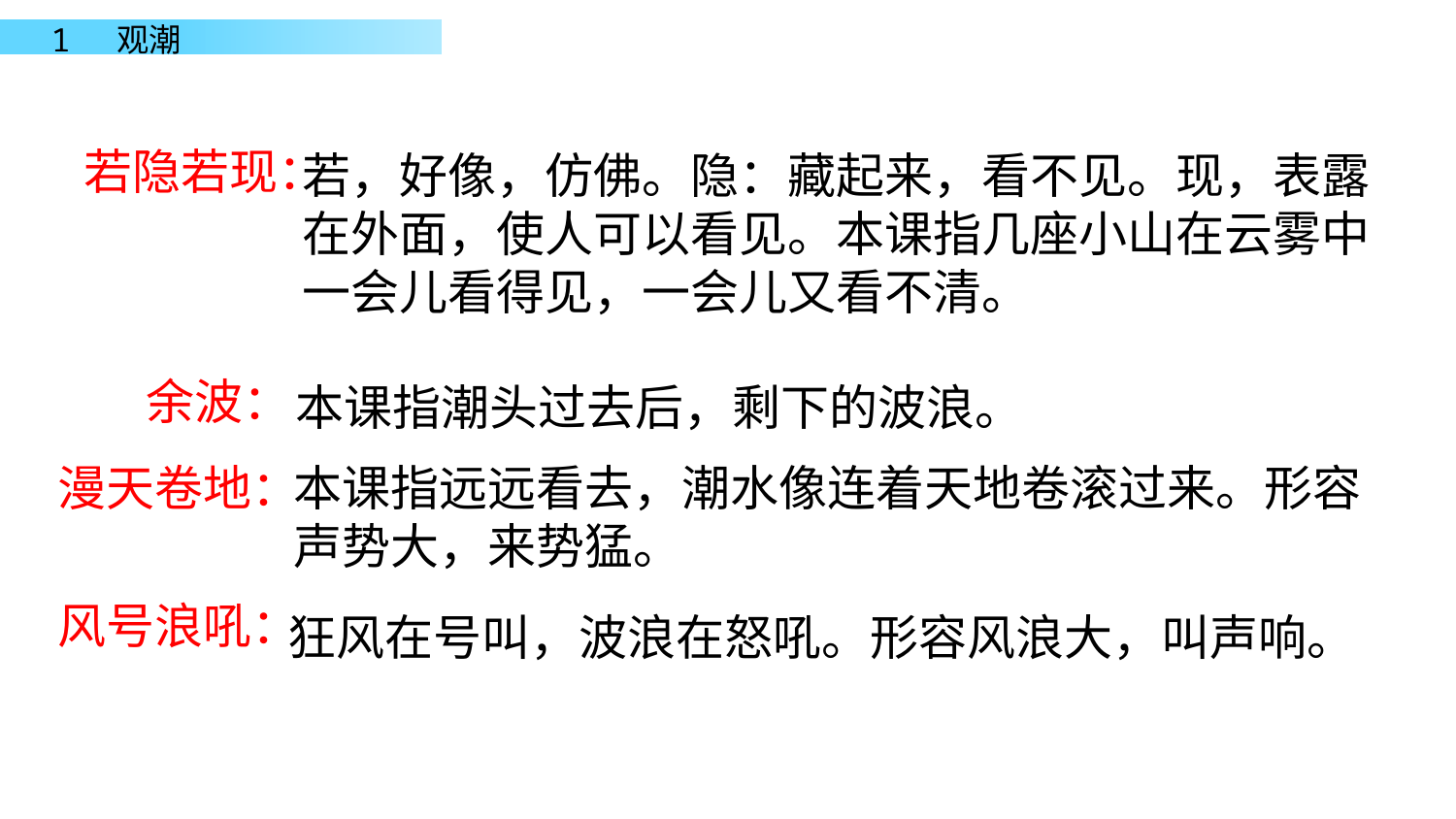

若隐若现：
若，好像，仿佛。隐：藏起来，看不见。现，表露在外面，使人可以看见。本课指几座小山在云雾中一会儿看得见，一会儿又看不清。
余波：
本课指潮头过去后，剩下的波浪。
漫天卷地：
本课指远远看去，潮水像连着天地卷滚过来。形容声势大，来势猛。
风号浪吼：
狂风在号叫，波浪在怒吼。形容风浪大，叫声响。